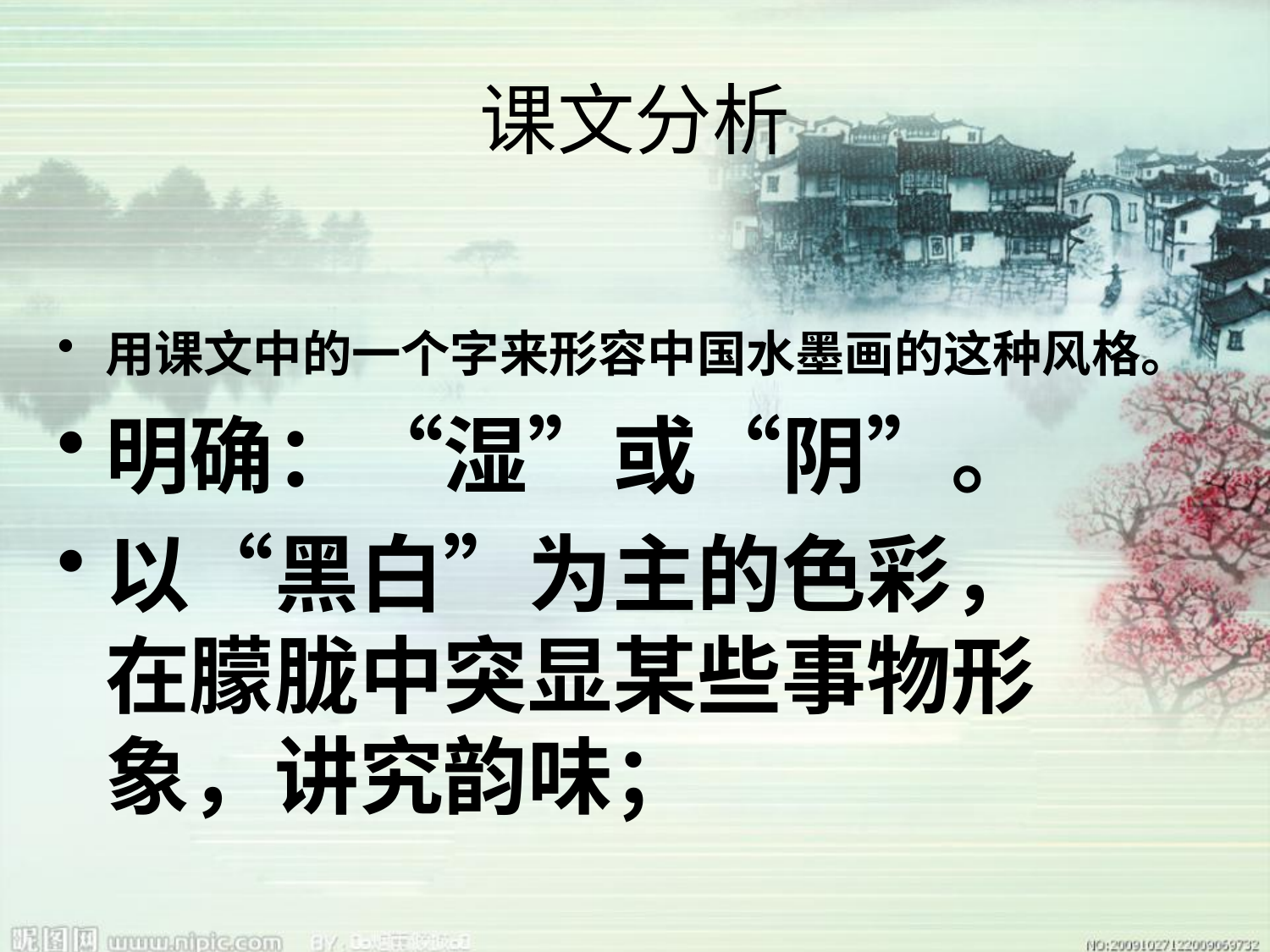

# 课文分析
用课文中的一个字来形容中国水墨画的这种风格。
明确：“湿”或“阴”。
以“黑白”为主的色彩，在朦胧中突显某些事物形象，讲究韵味；